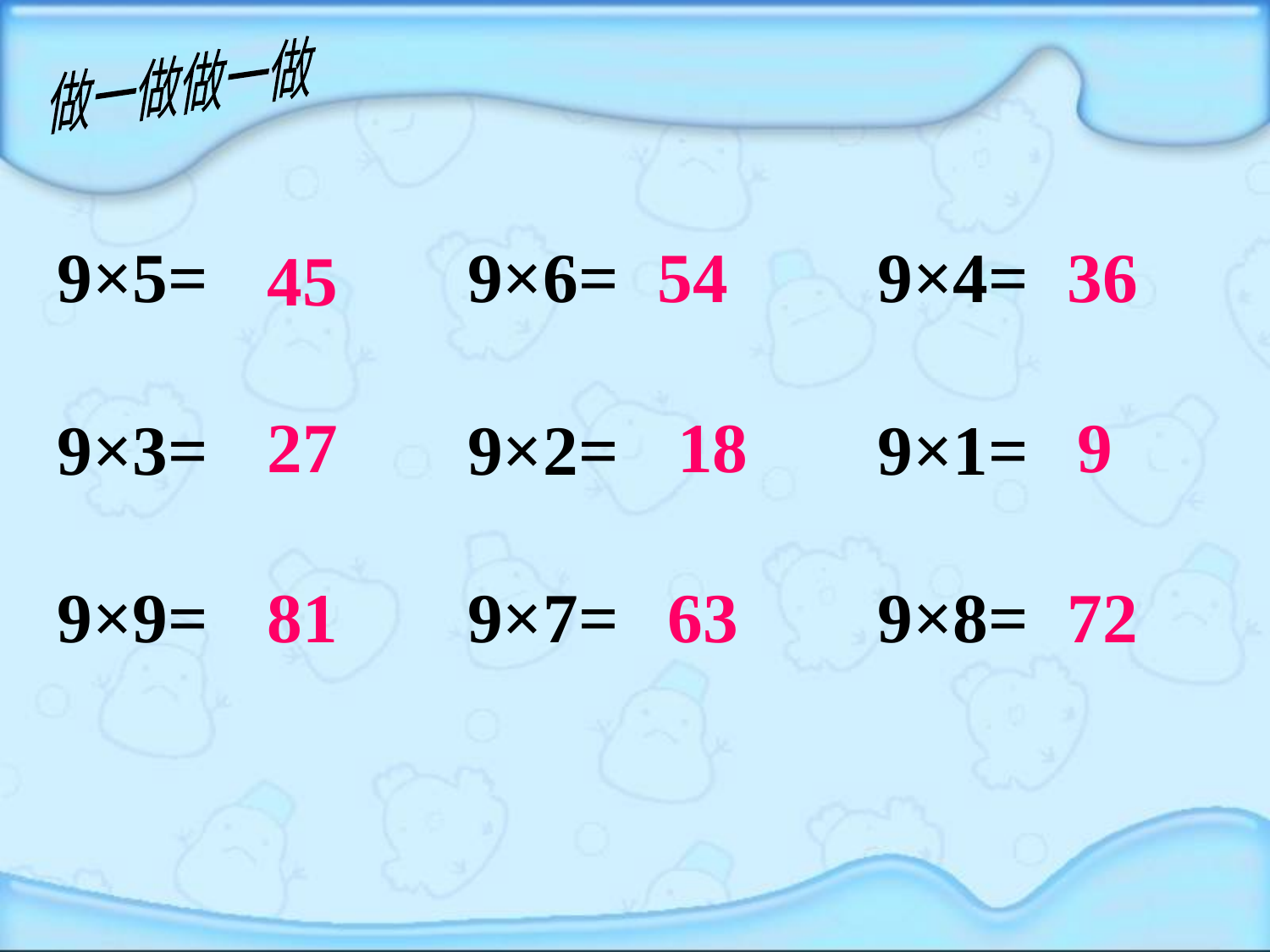

做一做做一做
9×5=
9×6=
54
9×4=
36
45
27
18
9
9×3=
9×2=
9×1=
9×9=
81
9×7=
63
9×8=
72